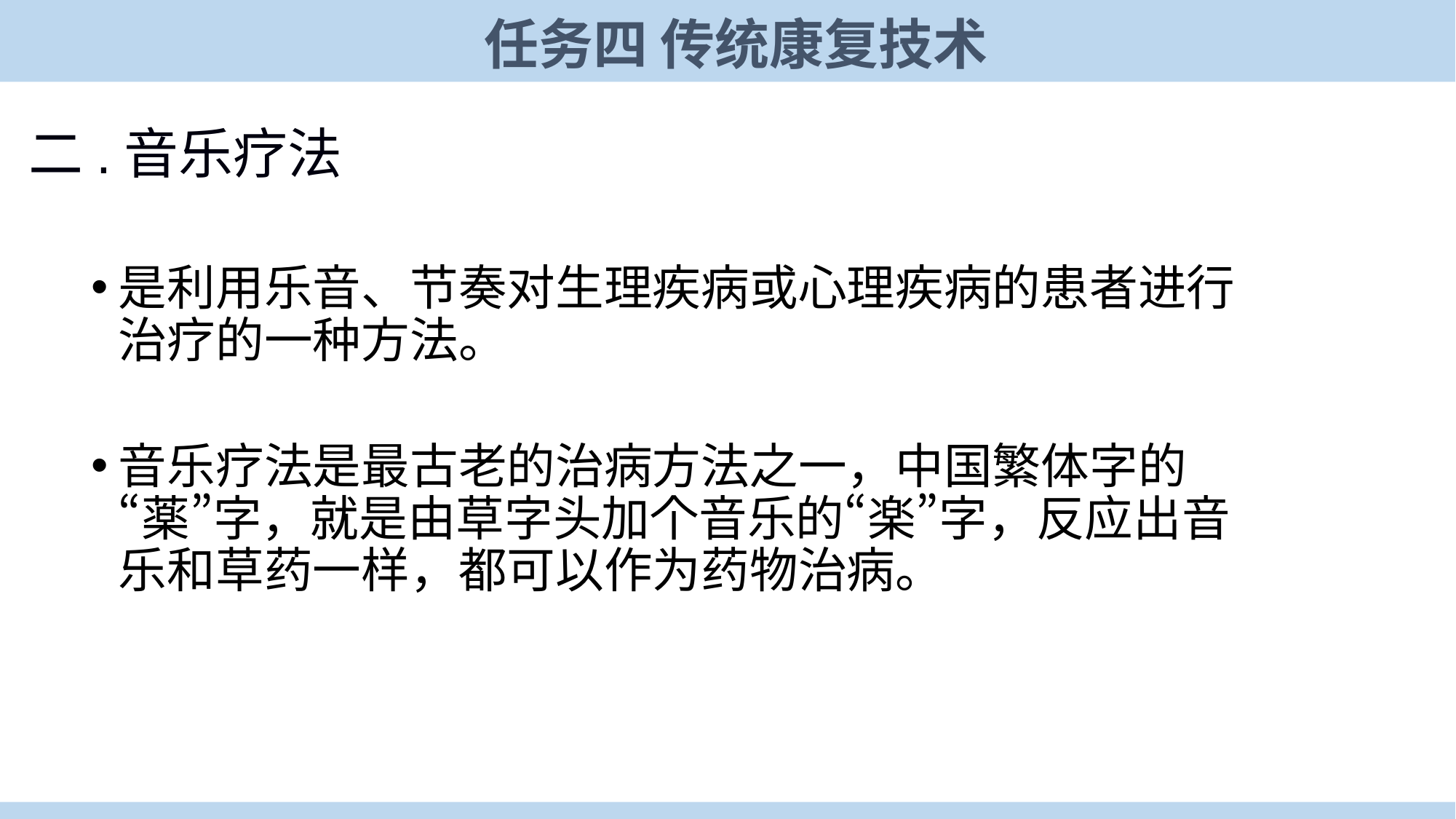

任务四 传统康复技术
二.音乐疗法

是利用乐音、节奏对生理疾病或心理疾病的患者进行治疗的一种方法。

音乐疗法是最古老的治病方法之一，中国繁体字的“薬”字，就是由草字头加个音乐的“楽”字，反应出音乐和草药一样，都可以作为药物治病。